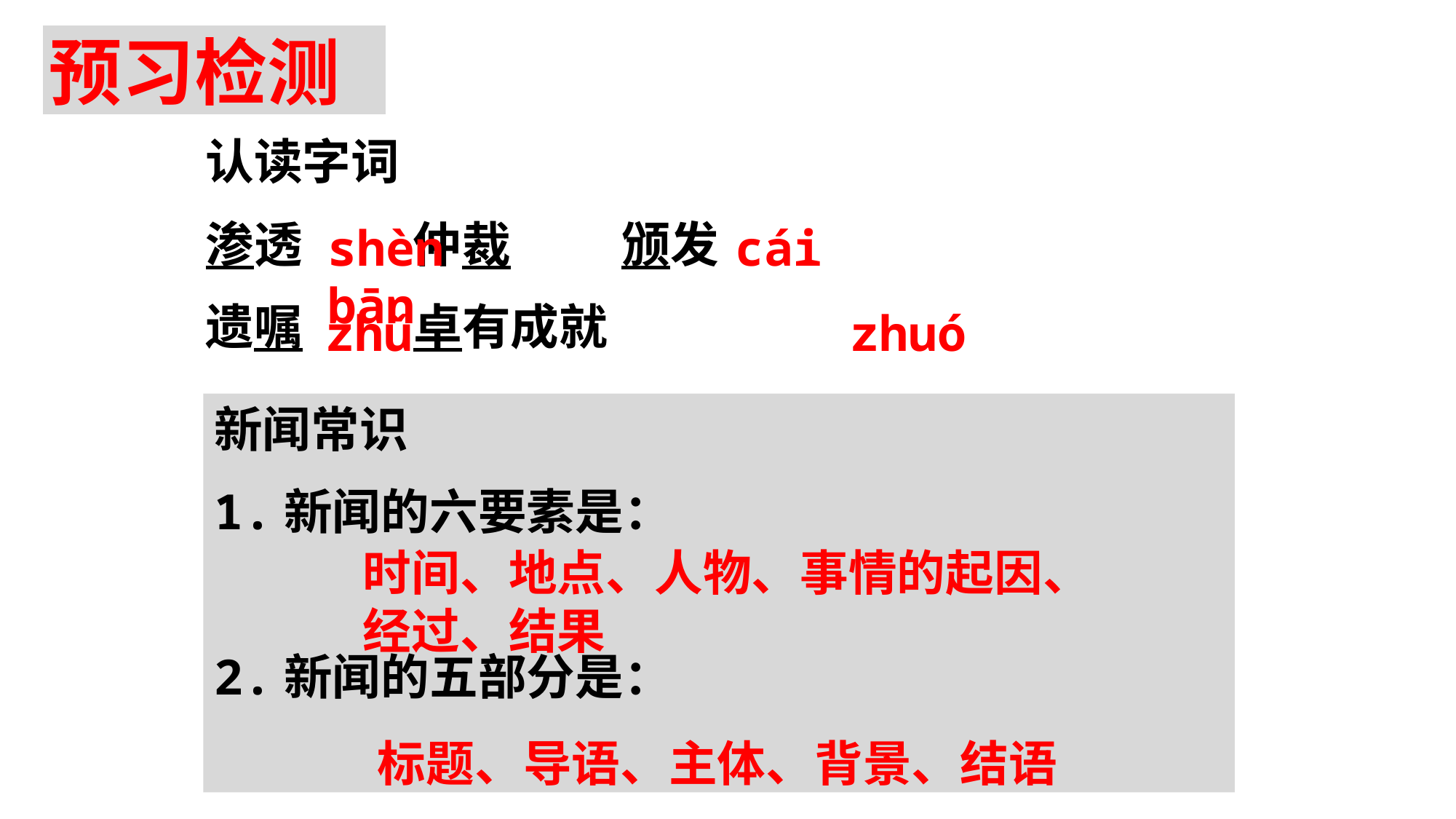

预习检测
认读字词
渗透          仲裁          颁发
遗嘱          卓有成就
shèn          cái           bān
zhǔ               zhuó
新闻常识
1.新闻的六要素是：

2.新闻的五部分是：

时间、地点、人物、事情的起因、经过、结果
标题、导语、主体、背景、结语